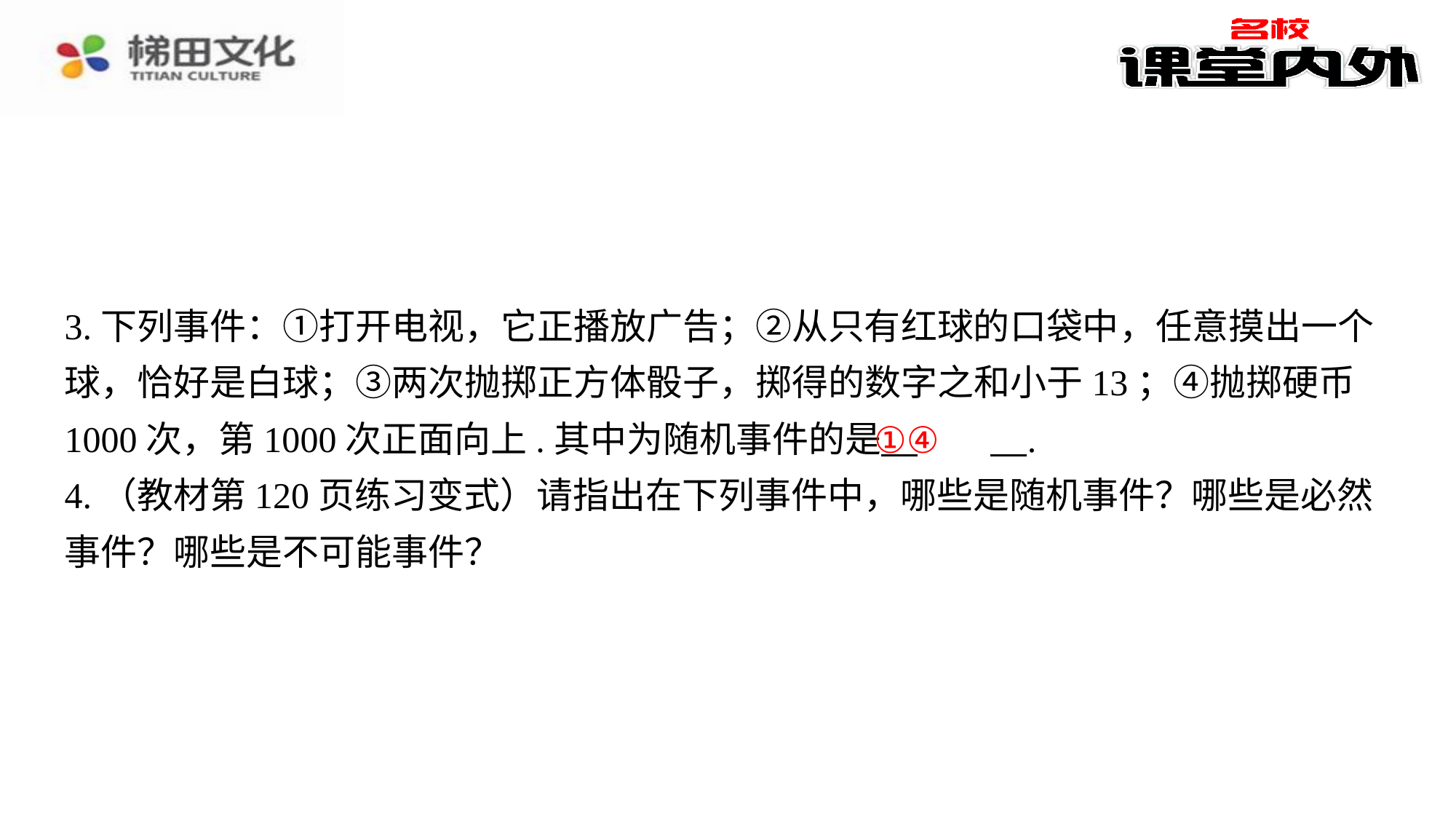

3.下列事件：①打开电视，它正播放广告；②从只有红球的口袋中，任意摸出一个球，恰好是白球；③两次抛掷正方体骰子，掷得的数字之和小于13；④抛掷硬币1000次，第1000次正面向上.其中为随机事件的是 　①④　⁠.
4.（教材第120页练习变式）请指出在下列事件中，哪些是随机事件？哪些是必然事件？哪些是不可能事件？
①④